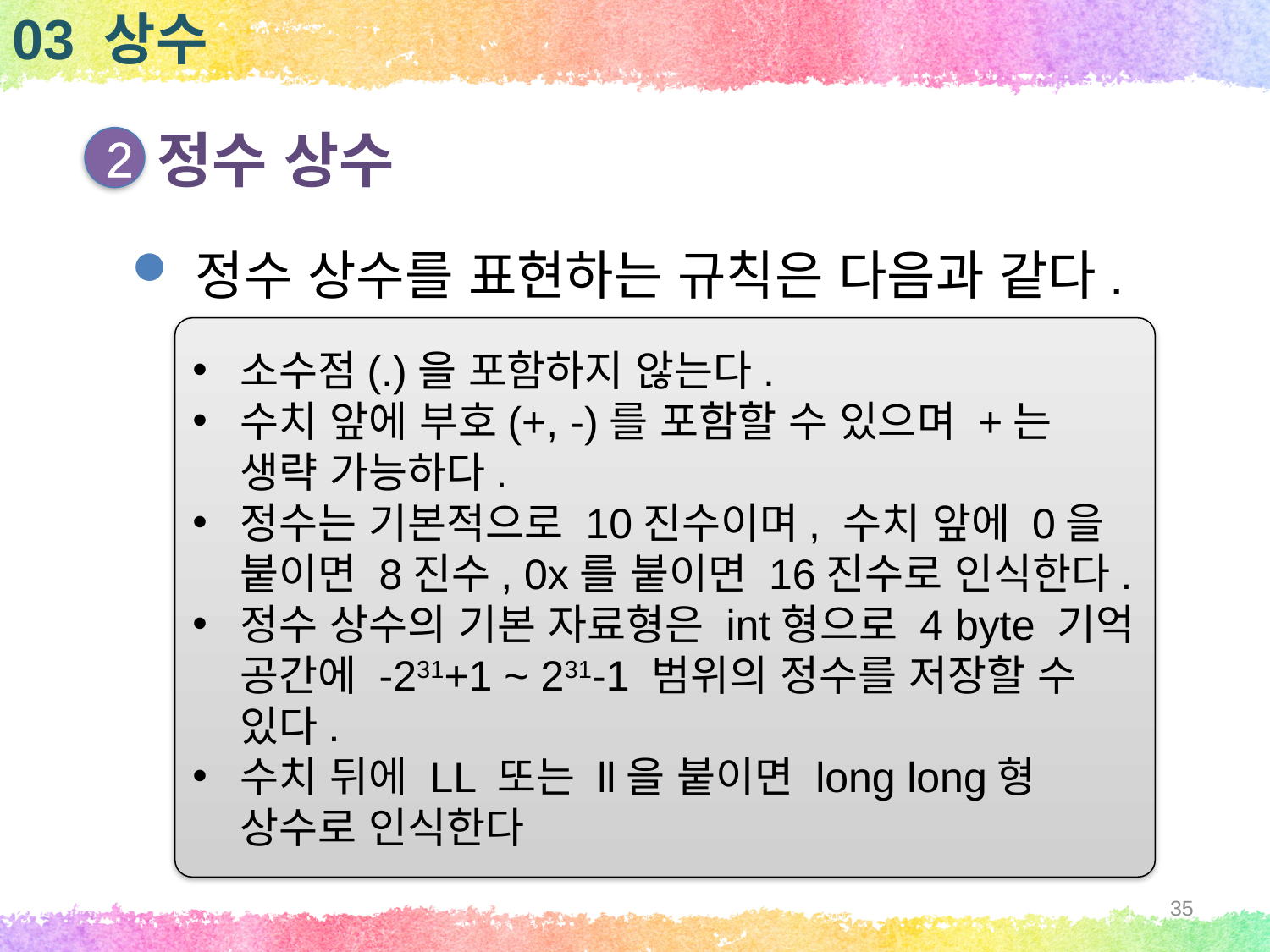

03 상수
정수 상수
2
정수 상수를 표현하는 규칙은 다음과 같다.
소수점(.)을 포함하지 않는다.
수치 앞에 부호(+, -)를 포함할 수 있으며 +는 생략 가능하다.
정수는 기본적으로 10진수이며, 수치 앞에 0을 붙이면 8진수, 0x를 붙이면 16진수로 인식한다.
정수 상수의 기본 자료형은 int형으로 4 byte 기억 공간에 -231+1 ~ 231-1 범위의 정수를 저장할 수 있다.
수치 뒤에 LL 또는 ll을 붙이면 long long형 상수로 인식한다
35